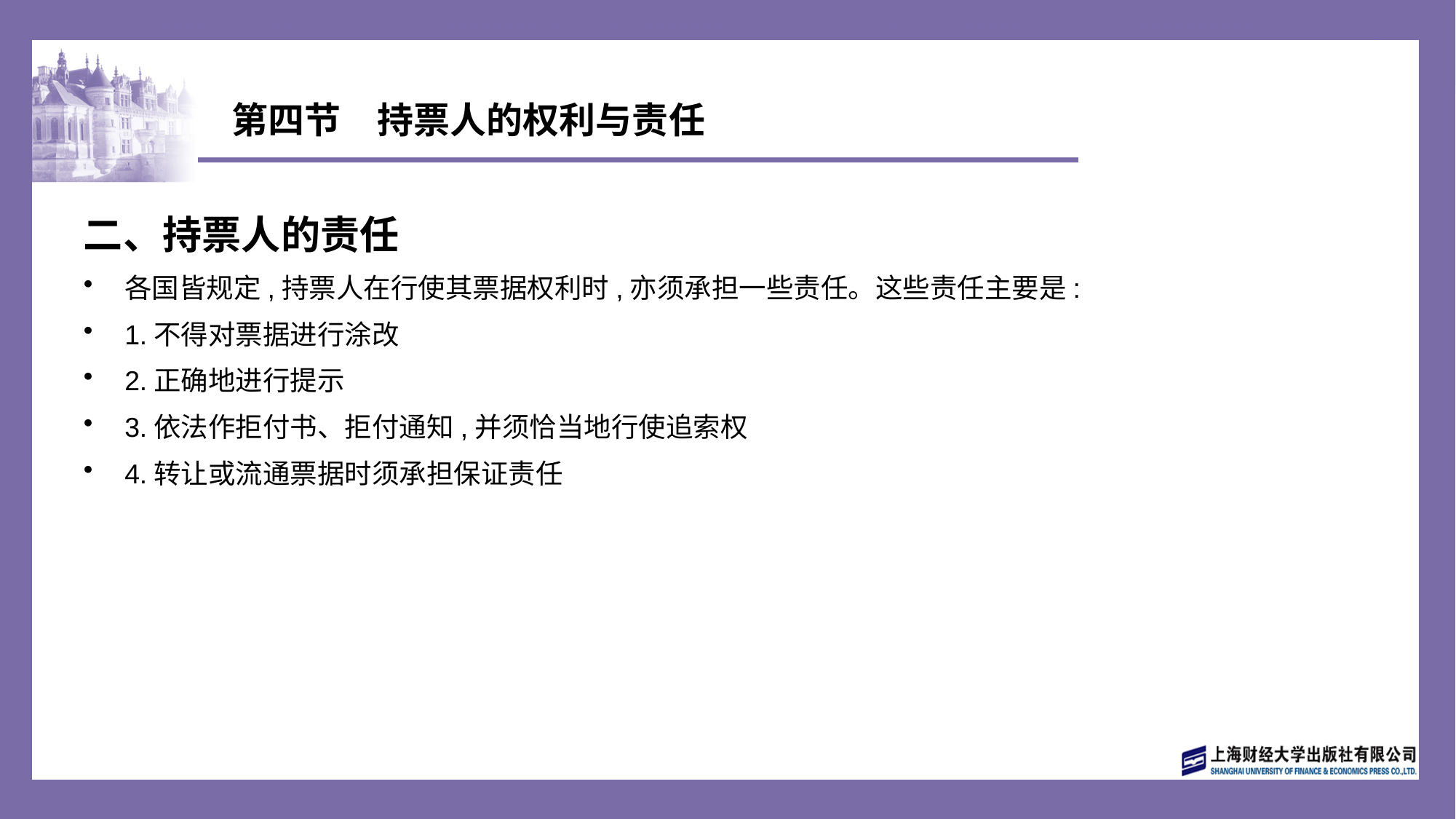

# 第四节　持票人的权利与责任
二、持票人的责任
各国皆规定,持票人在行使其票据权利时,亦须承担一些责任。这些责任主要是:
1.不得对票据进行涂改
2.正确地进行提示
3.依法作拒付书、拒付通知,并须恰当地行使追索权
4.转让或流通票据时须承担保证责任